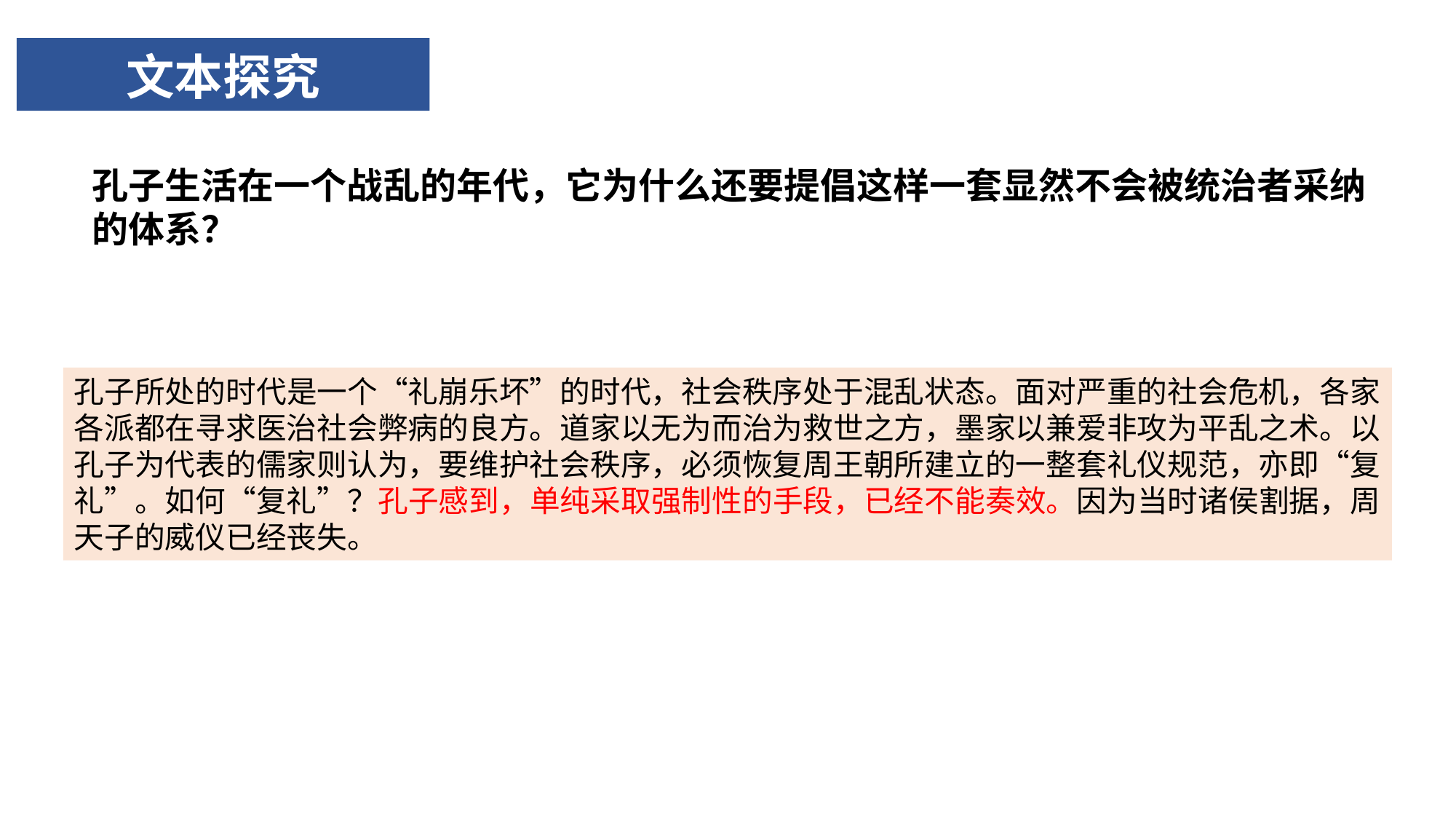

# 文本探究
孔子生活在一个战乱的年代，它为什么还要提倡这样一套显然不会被统治者采纳的体系？
孔子所处的时代是一个“礼崩乐坏”的时代，社会秩序处于混乱状态。面对严重的社会危机，各家各派都在寻求医治社会弊病的良方。道家以无为而治为救世之方，墨家以兼爱非攻为平乱之术。以孔子为代表的儒家则认为，要维护社会秩序，必须恢复周王朝所建立的一整套礼仪规范，亦即“复礼”。如何“复礼”？孔子感到，单纯采取强制性的手段，已经不能奏效。因为当时诸侯割据，周天子的威仪已经丧失。